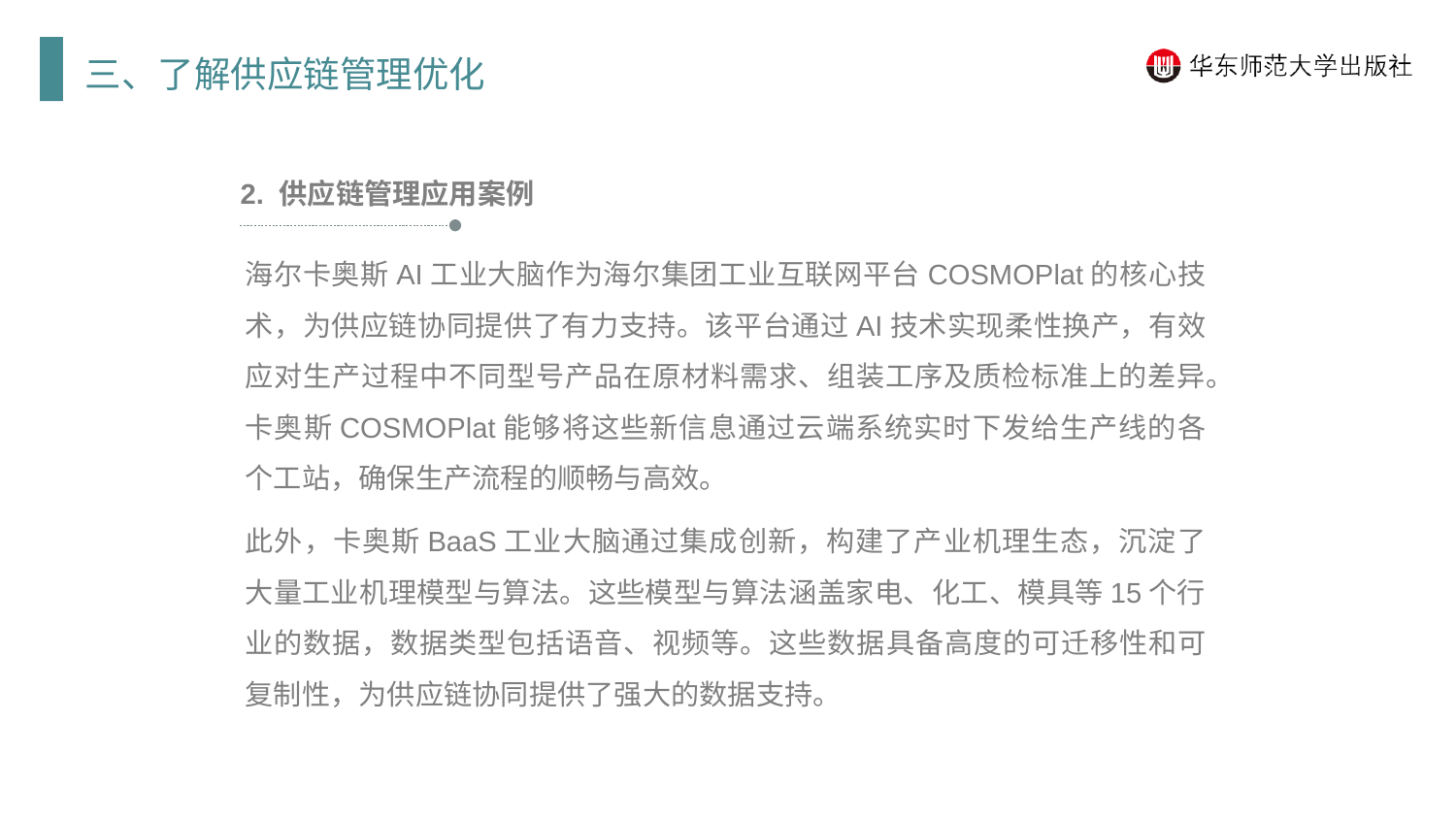

三、了解供应链管理优化
2. 供应链管理应用案例
海尔卡奥斯AI工业大脑作为海尔集团工业互联网平台COSMOPlat的核心技术，为供应链协同提供了有力支持。该平台通过AI技术实现柔性换产，有效应对生产过程中不同型号产品在原材料需求、组装工序及质检标准上的差异。卡奥斯COSMOPlat能够将这些新信息通过云端系统实时下发给生产线的各个工站，确保生产流程的顺畅与高效。
此外，卡奥斯BaaS工业大脑通过集成创新，构建了产业机理生态，沉淀了大量工业机理模型与算法。这些模型与算法涵盖家电、化工、模具等15个行业的数据，数据类型包括语音、视频等。这些数据具备高度的可迁移性和可复制性，为供应链协同提供了强大的数据支持。